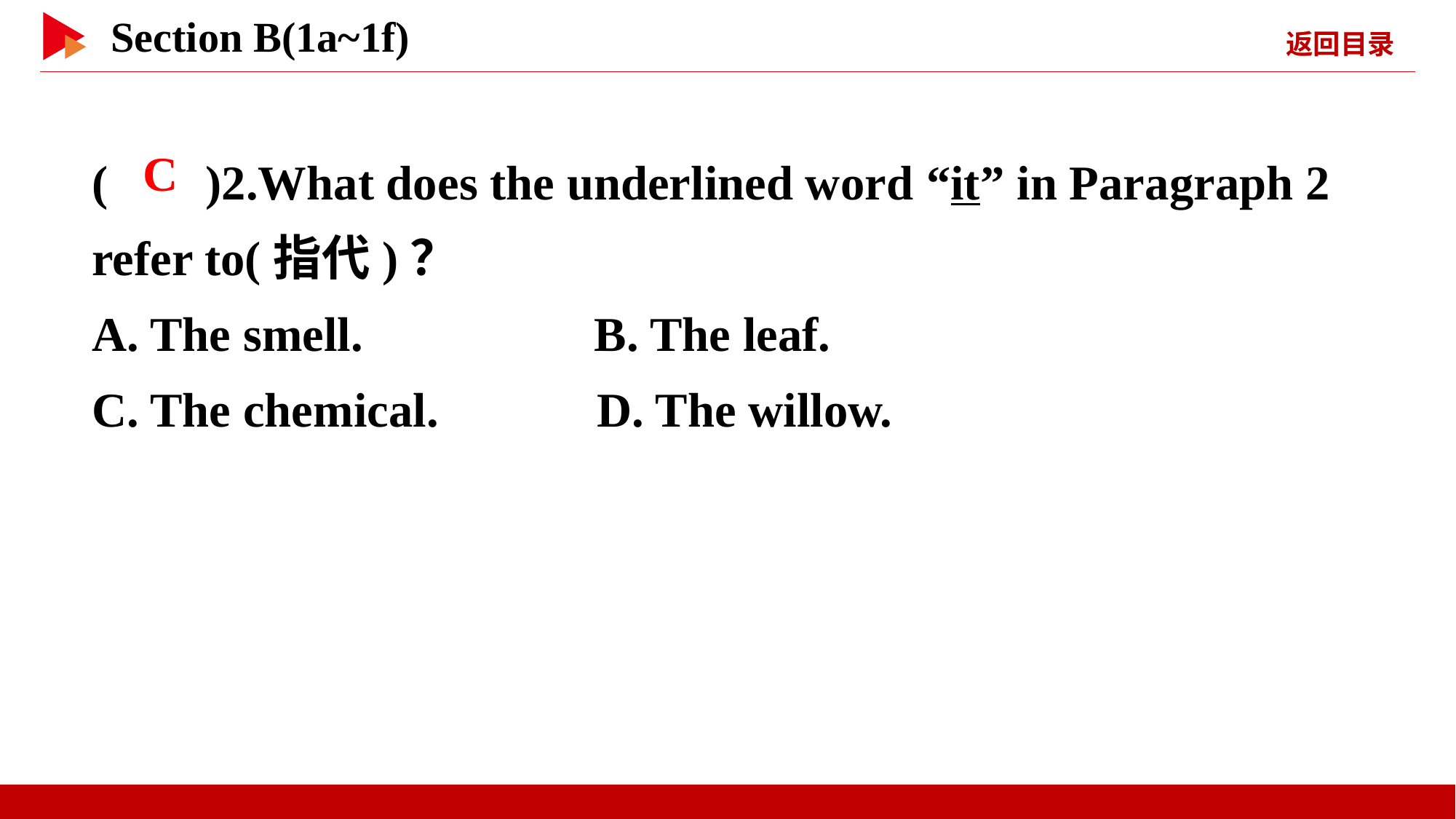

(        )2.What does the underlined word “it” in Paragraph 2 refer to(指代)？
A. The smell.                   B. The leaf.
C. The chemical.             D. The willow.
   C